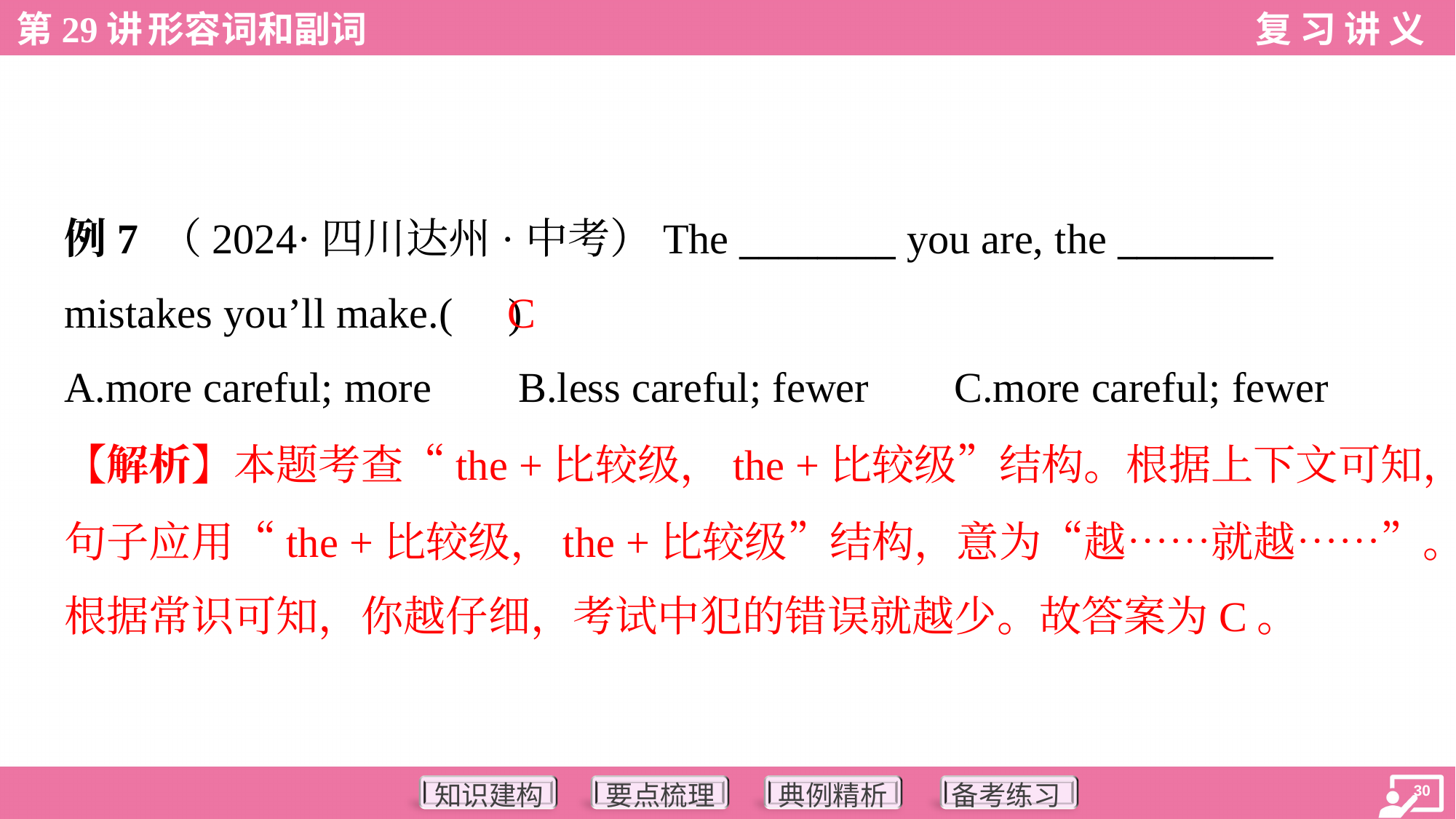

例7 （2024·四川达州·中考）The ________ you are, the ________
mistakes you’ll make.(     )
C
A.more careful; more	B.less careful; fewer	C.more careful; fewer
【解析】本题考查“the +比较级，the +比较级”结构。根据上下文可知，
句子应用“the +比较级，the +比较级”结构，意为“越……就越……”。
根据常识可知，你越仔细，考试中犯的错误就越少。故答案为C。